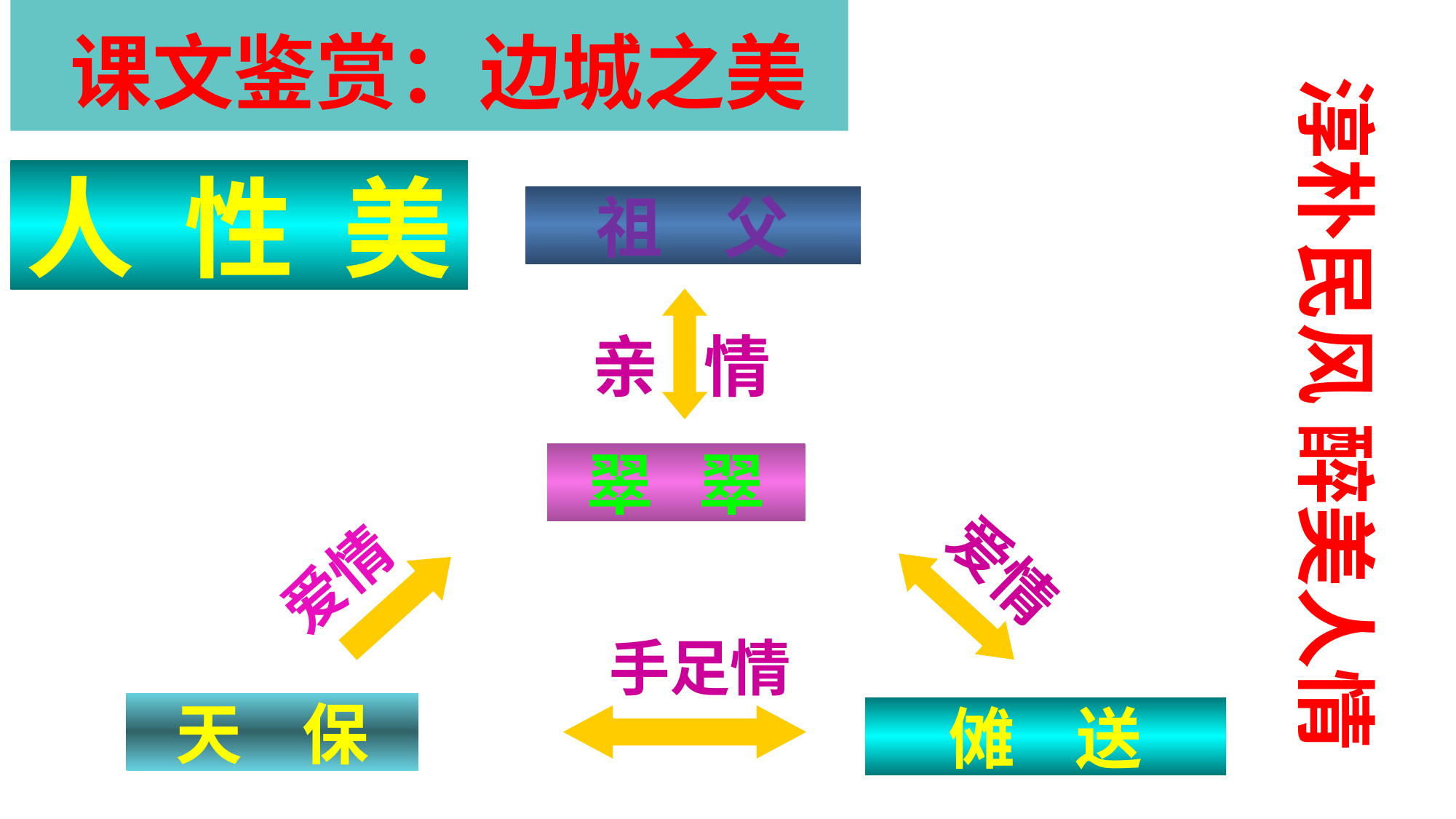

课文鉴赏：边城之美
淳朴民风 醉美人情
人  性  美
祖    父

亲   情
翠   翠
爱情

爱情

手足情
天    保
傩    送